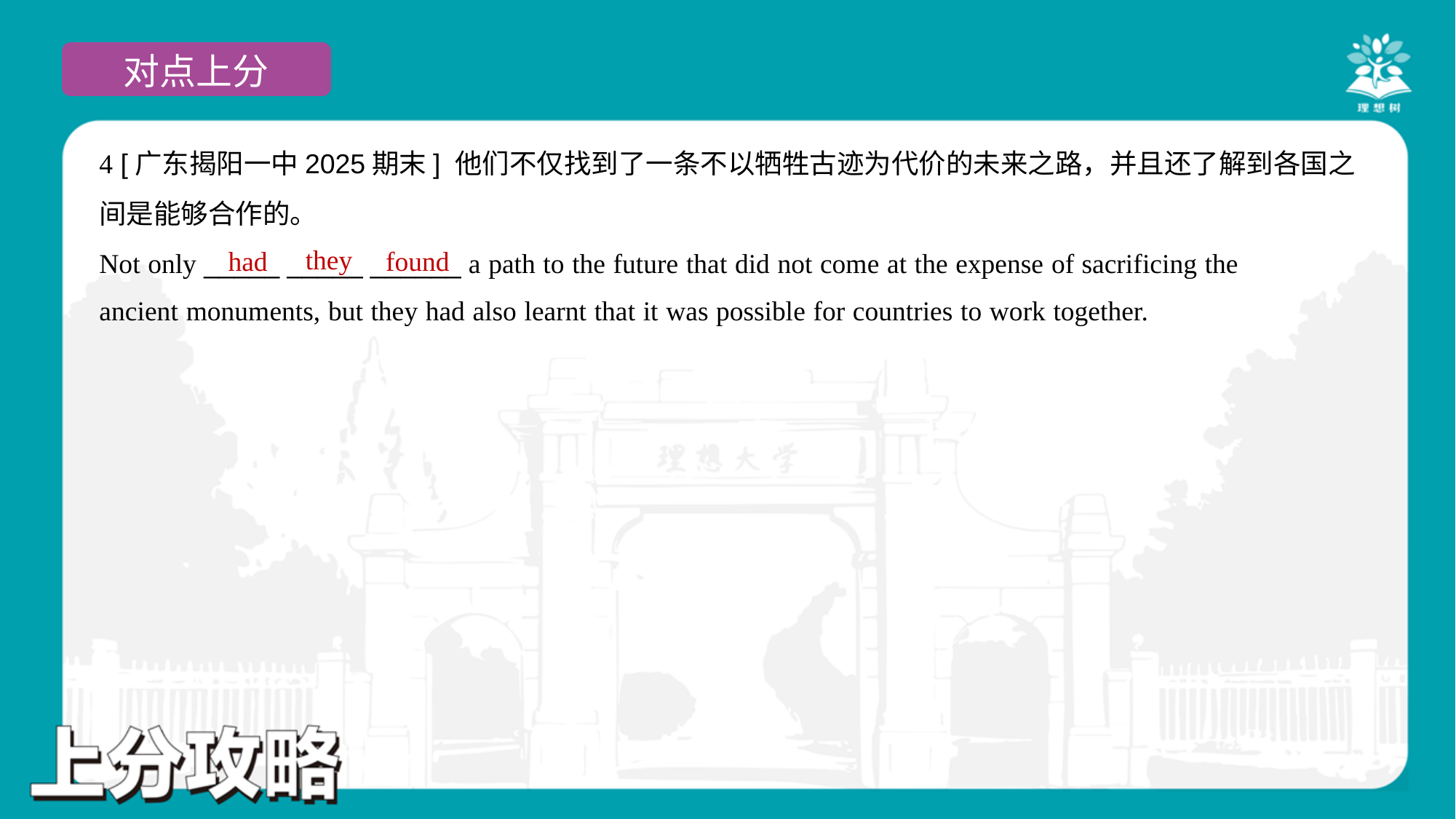

4 [广东揭阳一中2025期末] 他们不仅找到了一条不以牺牲古迹为代价的未来之路，并且还了解到各国之
间是能够合作的。
Not only _____ _____ ______ a path to the future that did not come at the expense of sacrificing the
ancient monuments, but they had also learnt that it was possible for countries to work together.
they
had
found